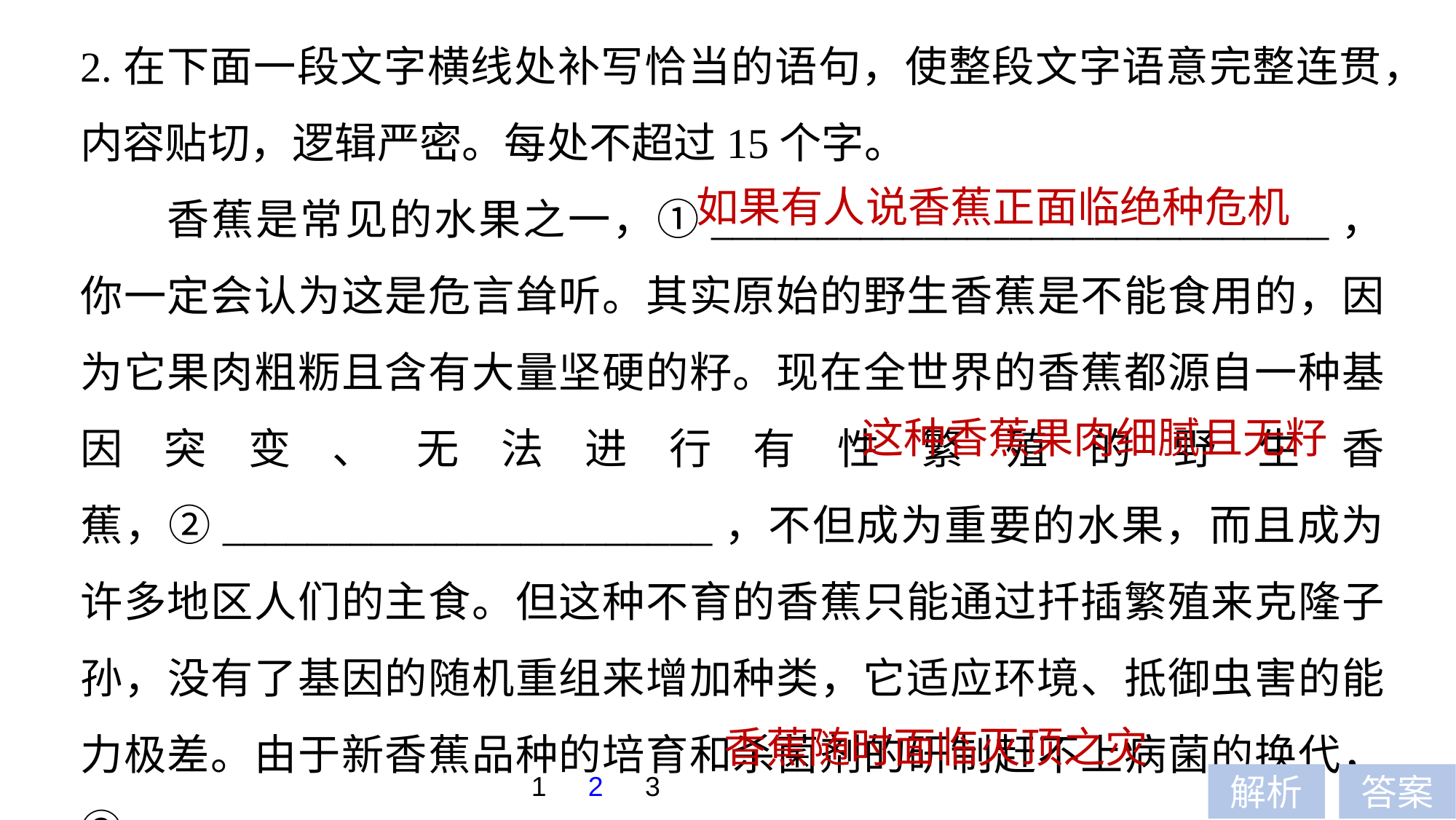

2.在下面一段文字横线处补写恰当的语句，使整段文字语意完整连贯，内容贴切，逻辑严密。每处不超过15个字。
香蕉是常见的水果之一，①_____________________________，你一定会认为这是危言耸听。其实原始的野生香蕉是不能食用的，因为它果肉粗粝且含有大量坚硬的籽。现在全世界的香蕉都源自一种基因突变、无法进行有性繁殖的野生香蕉，②_______________________，不但成为重要的水果，而且成为许多地区人们的主食。但这种不育的香蕉只能通过扦插繁殖来克隆子孙，没有了基因的随机重组来增加种类，它适应环境、抵御虫害的能力极差。由于新香蕉品种的培育和杀菌剂的研制赶不上病菌的换代，③_____________________。
如果有人说香蕉正面临绝种危机
这种香蕉果肉细腻且无籽
香蕉随时面临灭顶之灾
1
2
3
解析
答案